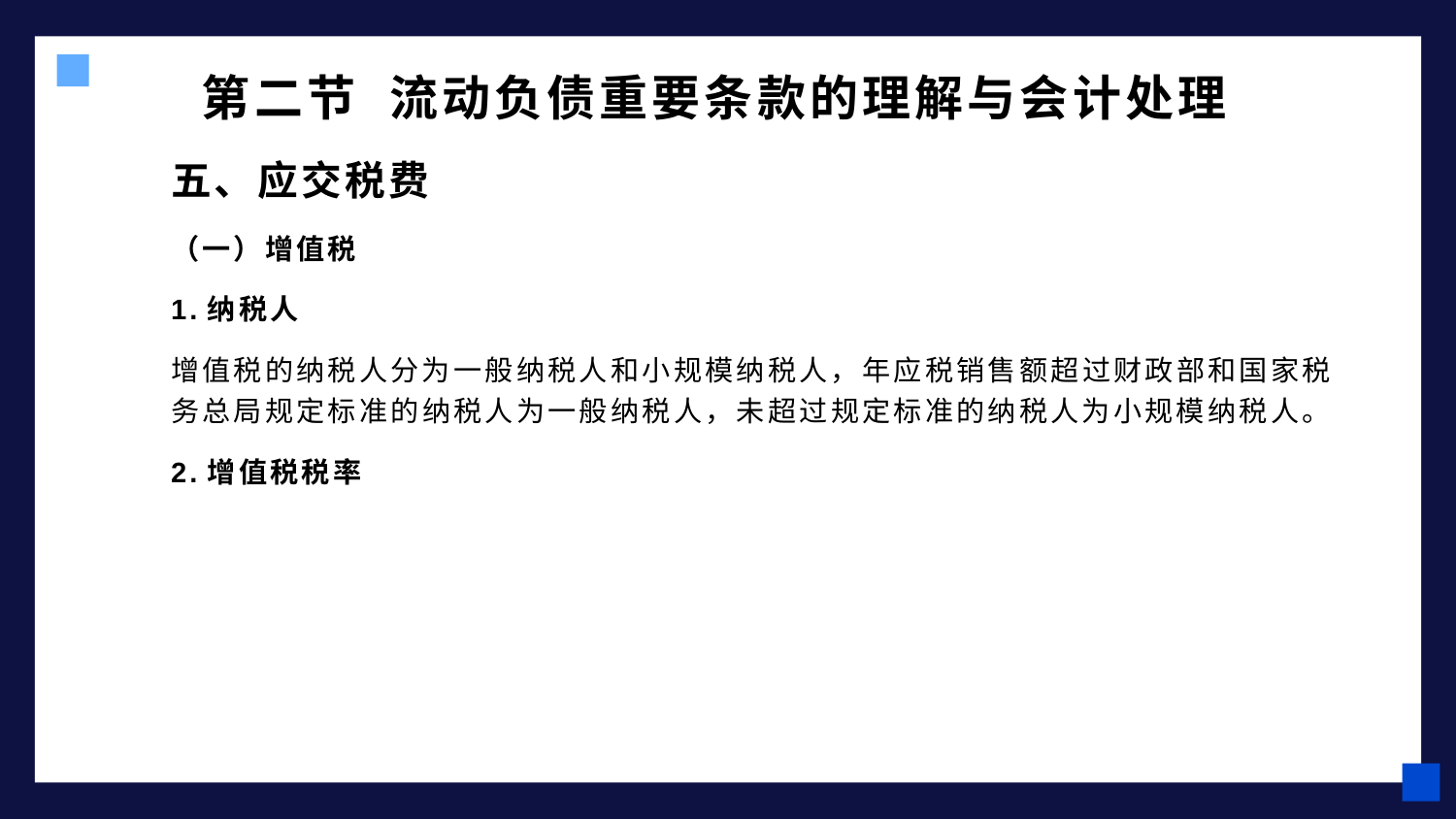

# 第二节  流动负债重要条款的理解与会计处理
五、应交税费
（一）增值税
1.纳税人
增值税的纳税人分为一般纳税人和小规模纳税人，年应税销售额超过财政部和国家税务总局规定标准的纳税人为一般纳税人，未超过规定标准的纳税人为小规模纳税人。
2.增值税税率